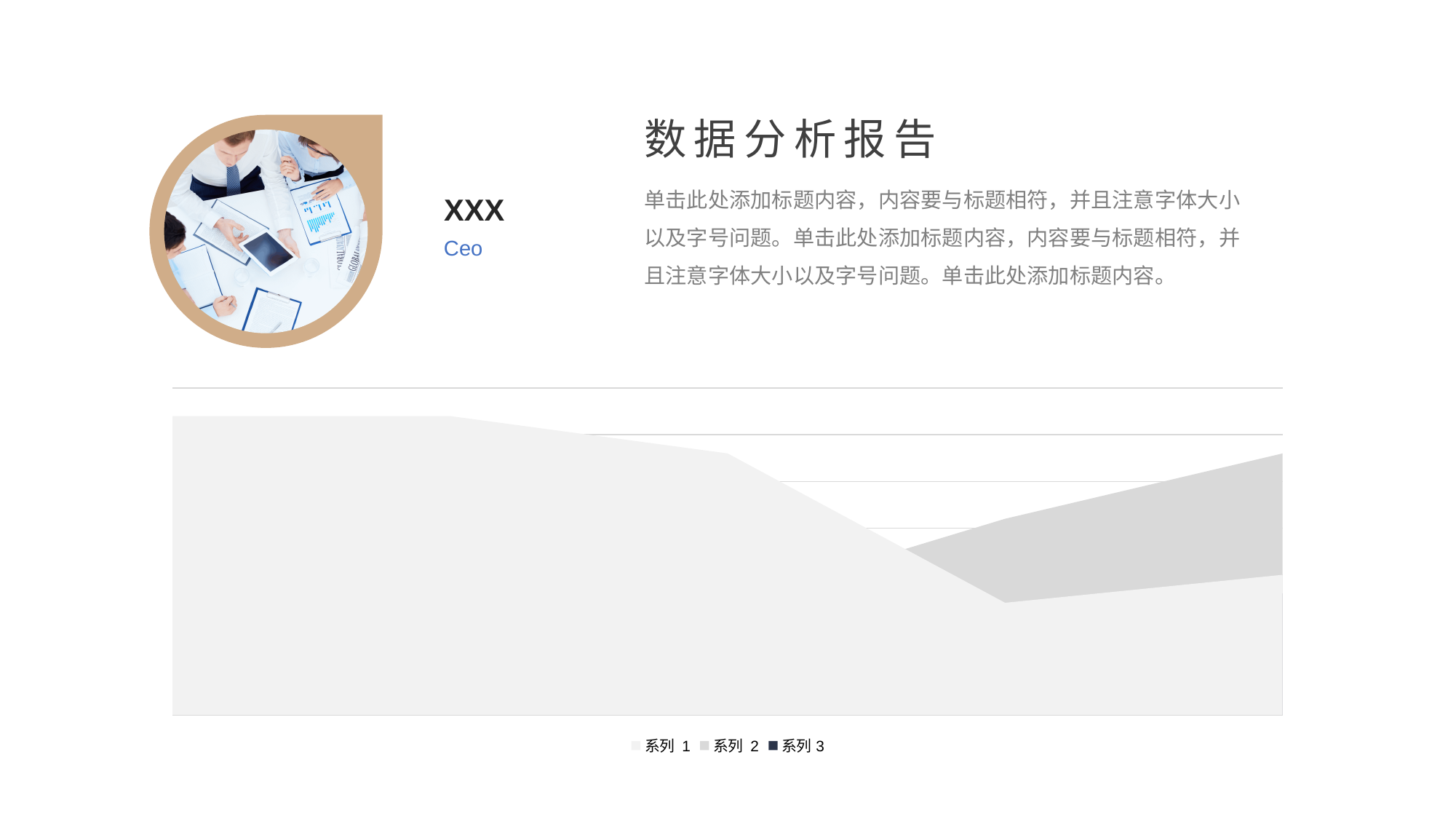

数据分析报告

单击此处添加标题内容，内容要与标题相符，并且注意字体大小以及字号问题。单击此处添加标题内容，内容要与标题相符，并且注意字体大小以及字号问题。单击此处添加标题内容。
XXX
Ceo

### Chart

| Category | 系列 1 | 系列 2 | 系列3 |
|---|---|---|---|
| 42740 | 32.0 | 12.0 | 5.0 |
| 42741 | 32.0 | 12.0 | 15.0 |
| 42742 | 28.0 | 12.0 | 10.0 |
| 42743 | 12.0 | 21.0 | 15.0 |
| 42744 | 15.0 | 28.0 | 13.0 |